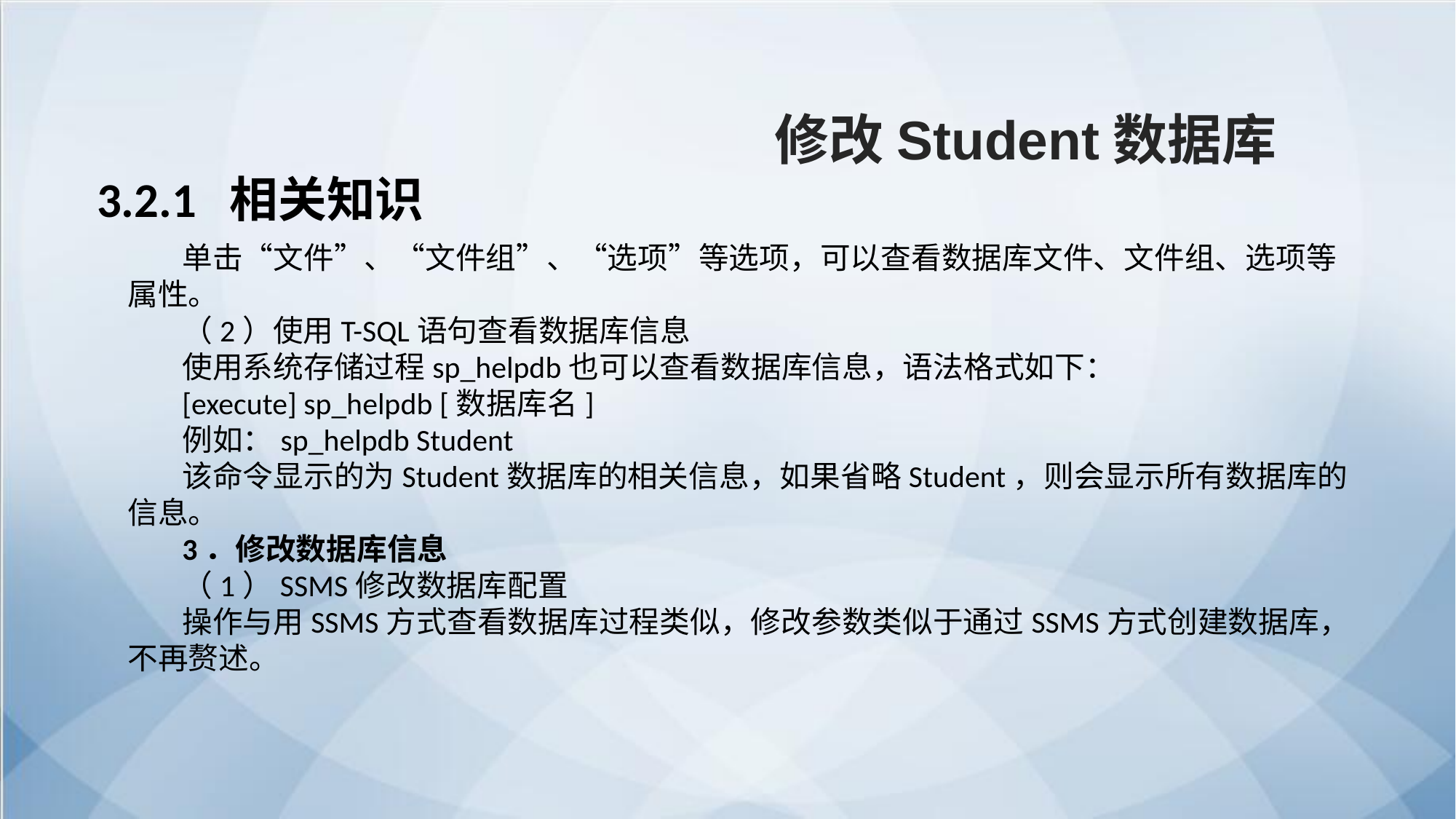

修改Student数据库
3.2.1  相关知识
单击“文件”、“文件组”、“选项”等选项，可以查看数据库文件、文件组、选项等属性。
（2）使用T-SQL语句查看数据库信息
使用系统存储过程sp_helpdb也可以查看数据库信息，语法格式如下：
[execute] sp_helpdb [数据库名]
例如：sp_helpdb Student
该命令显示的为Student数据库的相关信息，如果省略Student，则会显示所有数据库的信息。
3．修改数据库信息
（1）SSMS修改数据库配置
操作与用SSMS方式查看数据库过程类似，修改参数类似于通过SSMS方式创建数据库，不再赘述。